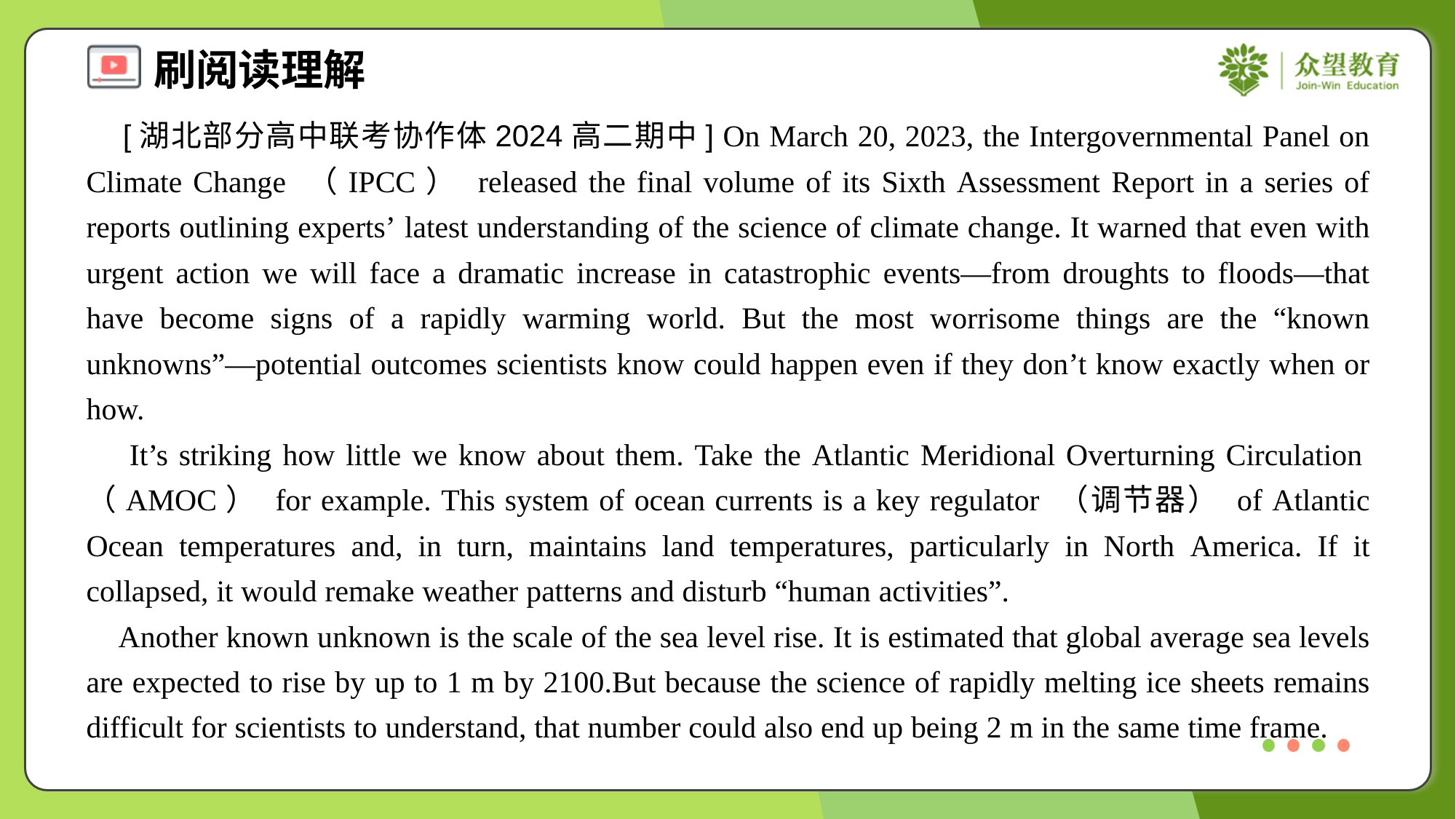

[湖北部分高中联考协作体2024高二期中] On March 20, 2023, the Intergovernmental Panel on Climate Change （IPCC） released the final volume of its Sixth Assessment Report in a series of reports outlining experts’ latest understanding of the science of climate change. It warned that even with urgent action we will face a dramatic increase in catastrophic events—from droughts to floods—that have become signs of a rapidly warming world. But the most worrisome things are the “known unknowns”—potential outcomes scientists know could happen even if they don’t know exactly when or how.
    It’s striking how little we know about them. Take the Atlantic Meridional Overturning Circulation（AMOC） for example. This system of ocean currents is a key regulator （调节器） of Atlantic Ocean temperatures and, in turn, maintains land temperatures, particularly in North America. If it collapsed, it would remake weather patterns and disturb “human activities”.
    Another known unknown is the scale of the sea level rise. It is estimated that global average sea levels are expected to rise by up to 1 m by 2100.But because the science of rapidly melting ice sheets remains difficult for scientists to understand, that number could also end up being 2 m in the same time frame.